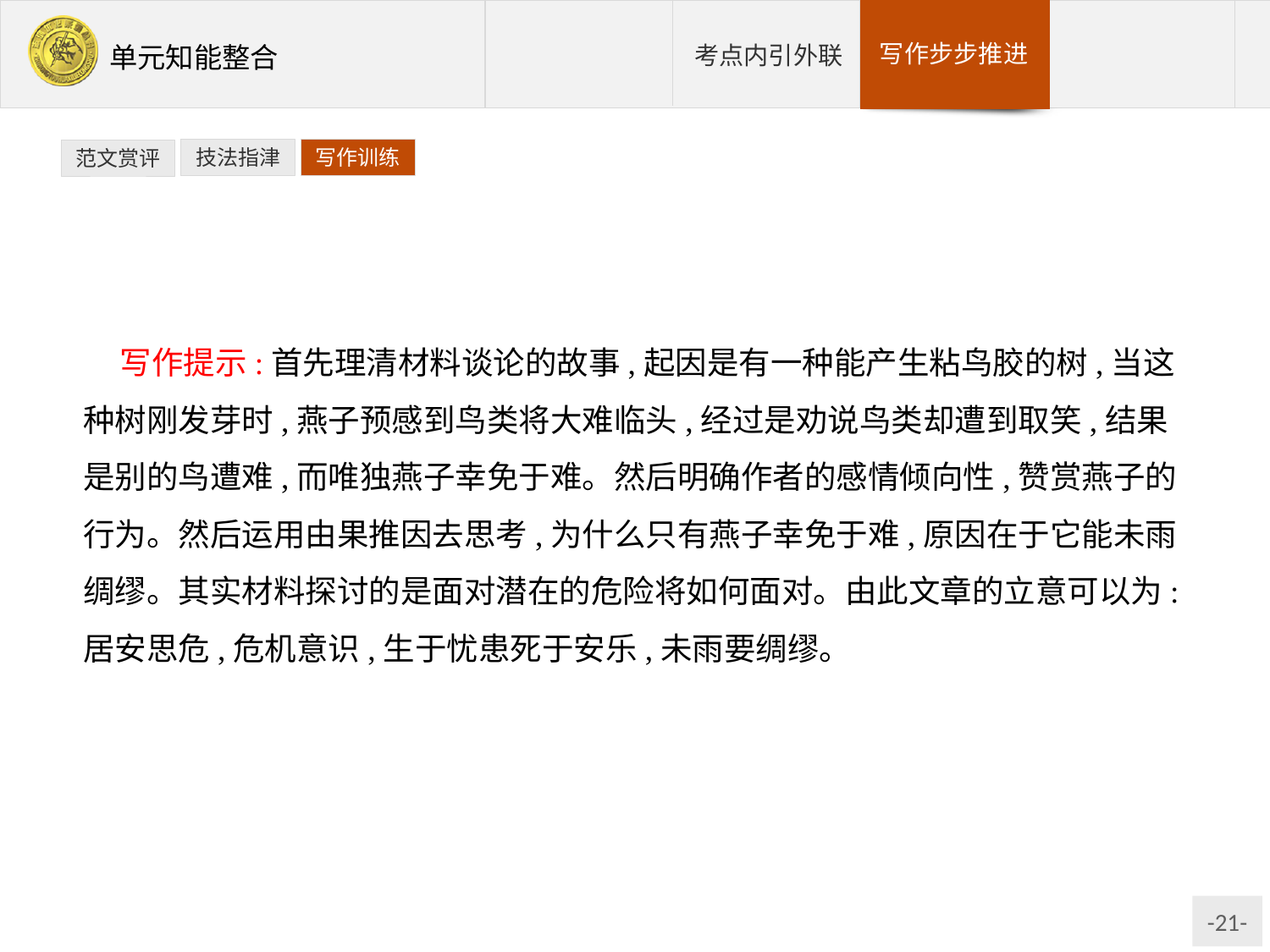

技法指津
写作训练
范文赏评
写作提示:首先理清材料谈论的故事,起因是有一种能产生粘鸟胶的树,当这种树刚发芽时,燕子预感到鸟类将大难临头,经过是劝说鸟类却遭到取笑,结果是别的鸟遭难,而唯独燕子幸免于难。然后明确作者的感情倾向性,赞赏燕子的行为。然后运用由果推因去思考,为什么只有燕子幸免于难,原因在于它能未雨绸缪。其实材料探讨的是面对潜在的危险将如何面对。由此文章的立意可以为:居安思危,危机意识,生于忧患死于安乐,未雨要绸缪。